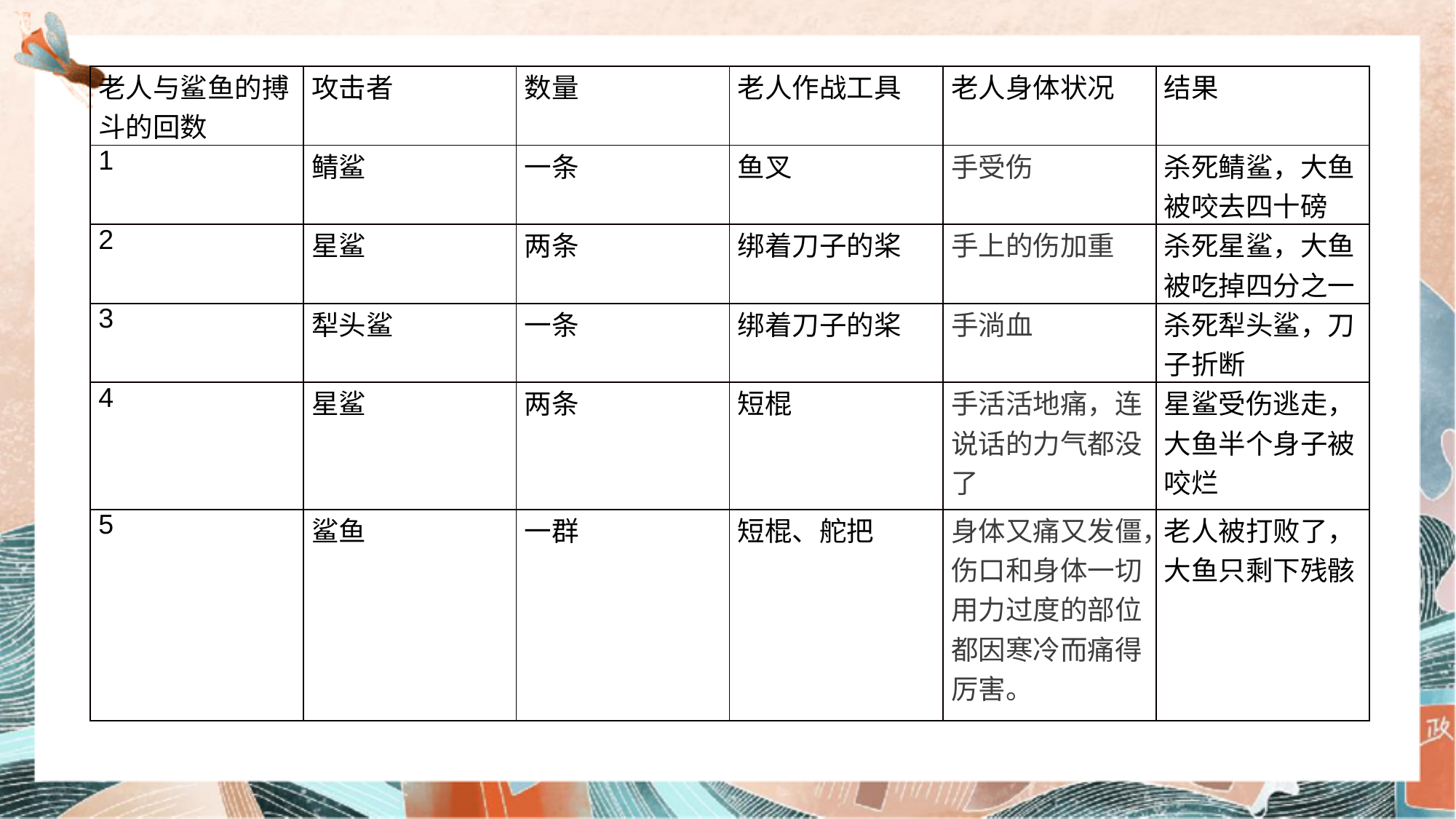

#
| 老人与鲨鱼的搏斗的回数 | 攻击者 | 数量 | 老人作战工具 | 老人身体状况 | 结果 |
| --- | --- | --- | --- | --- | --- |
| 1 | 鲭鲨 | 一条 | 鱼叉 | 手受伤 | 杀死鲭鲨，大鱼被咬去四十磅 |
| 2 | 星鲨 | 两条 | 绑着刀子的桨 | 手上的伤加重 | 杀死星鲨，大鱼被吃掉四分之一 |
| 3 | 犁头鲨 | 一条 | 绑着刀子的桨 | 手淌血 | 杀死犁头鲨，刀子折断 |
| 4 | 星鲨 | 两条 | 短棍 | 手活活地痛，连说话的力气都没了 | 星鲨受伤逃走，大鱼半个身子被咬烂 |
| 5 | 鲨鱼 | 一群 | 短棍、舵把 | 身体又痛又发僵，伤口和身体一切用力过度的部位都因寒冷而痛得厉害。 | 老人被打败了，大鱼只剩下残骸 |